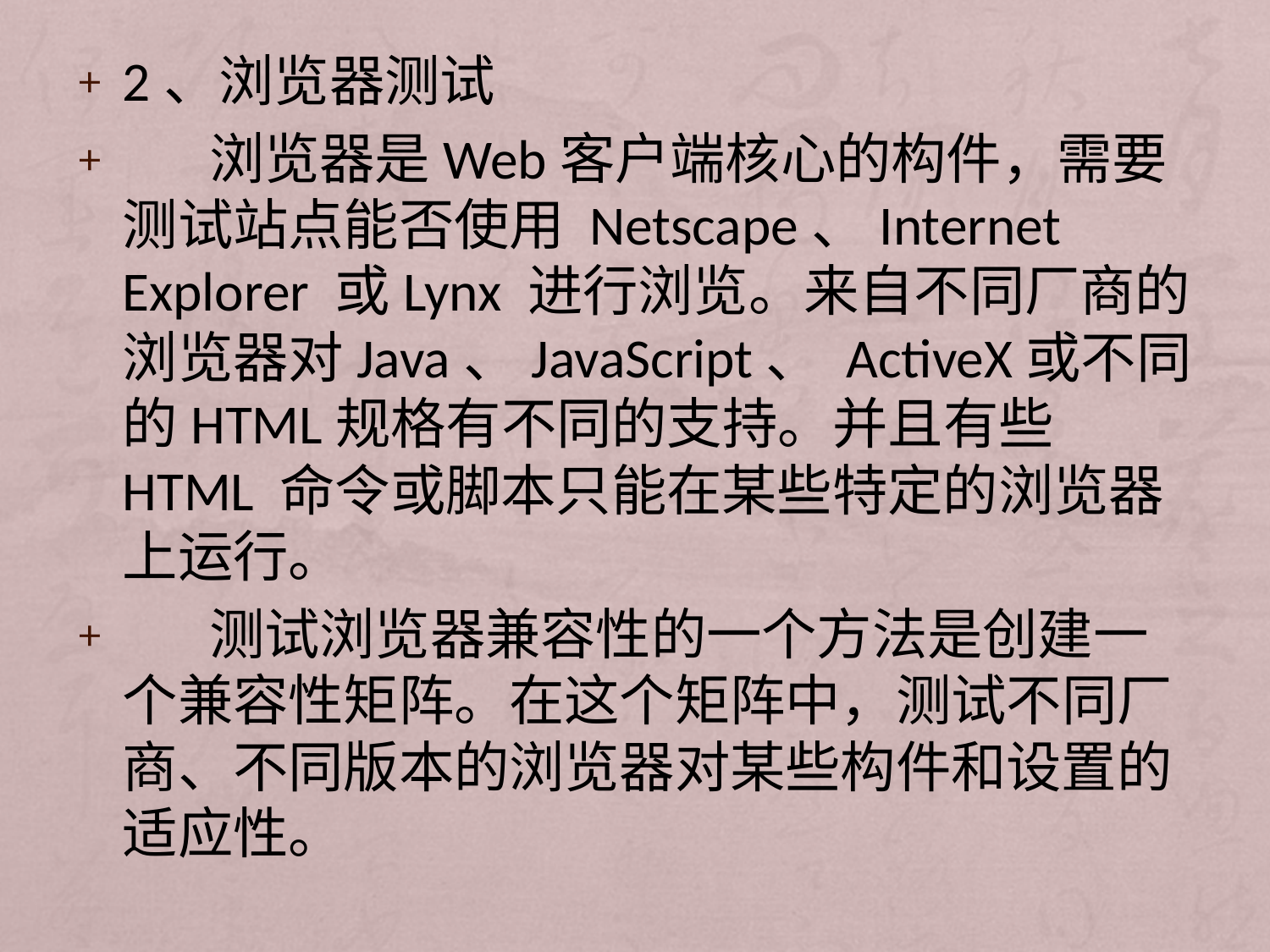

2、浏览器测试
      浏览器是Web客户端核心的构件，需要测试站点能否使用 Netscape、Internet Explorer 或Lynx 进行浏览。来自不同厂商的浏览器对Java、JavaScript、 ActiveX或不同的HTML规格有不同的支持。并且有些 HTML 命令或脚本只能在某些特定的浏览器上运行。
      测试浏览器兼容性的一个方法是创建一个兼容性矩阵。在这个矩阵中，测试不同厂商、不同版本的浏览器对某些构件和设置的适应性。